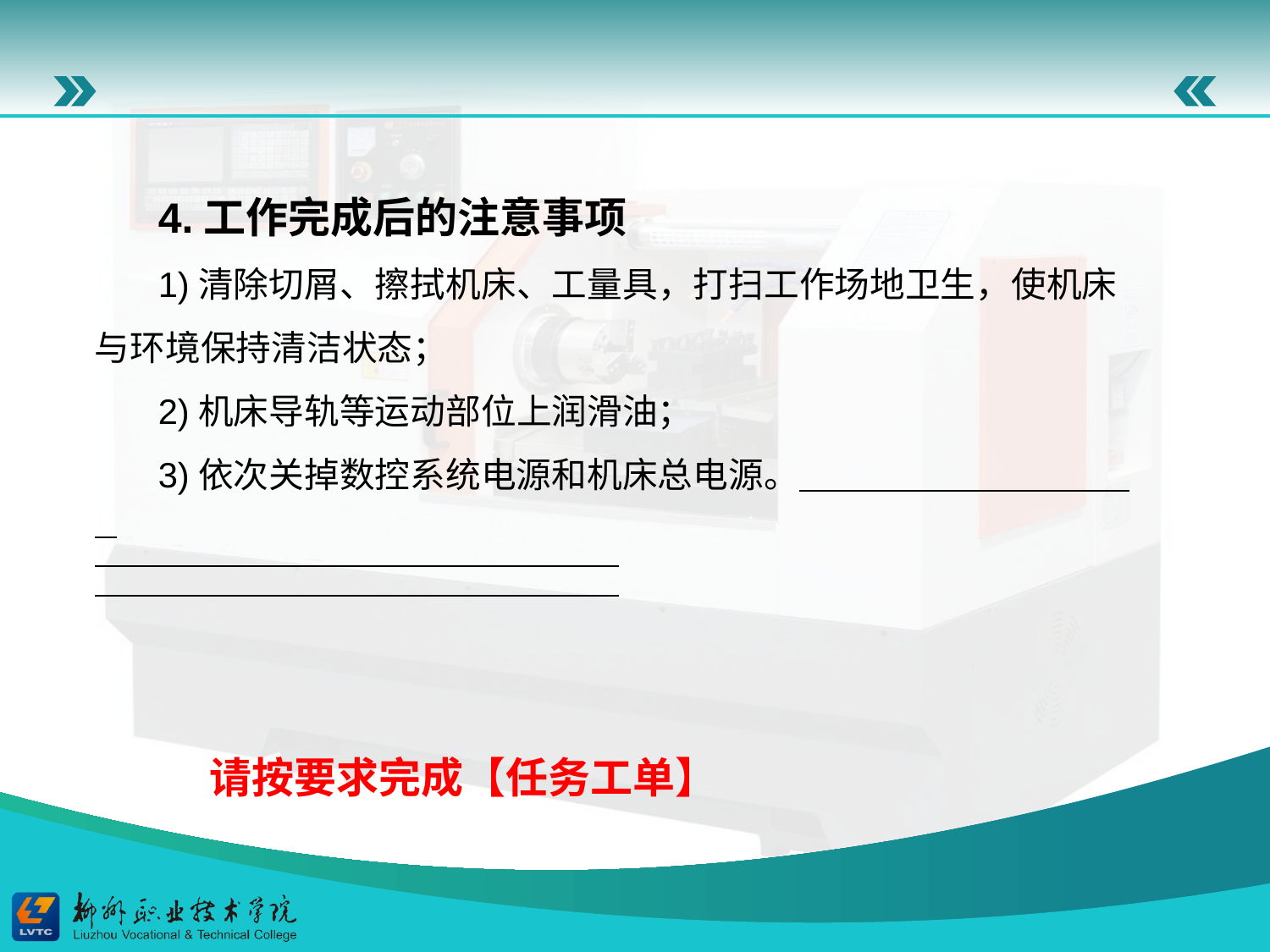

4.工作完成后的注意事项
1)清除切屑、擦拭机床、工量具，打扫工作场地卫生，使机床与环境保持清洁状态；
2)机床导轨等运动部位上润滑油；
3)依次关掉数控系统电源和机床总电源。

           请按要求完成【任务工单】